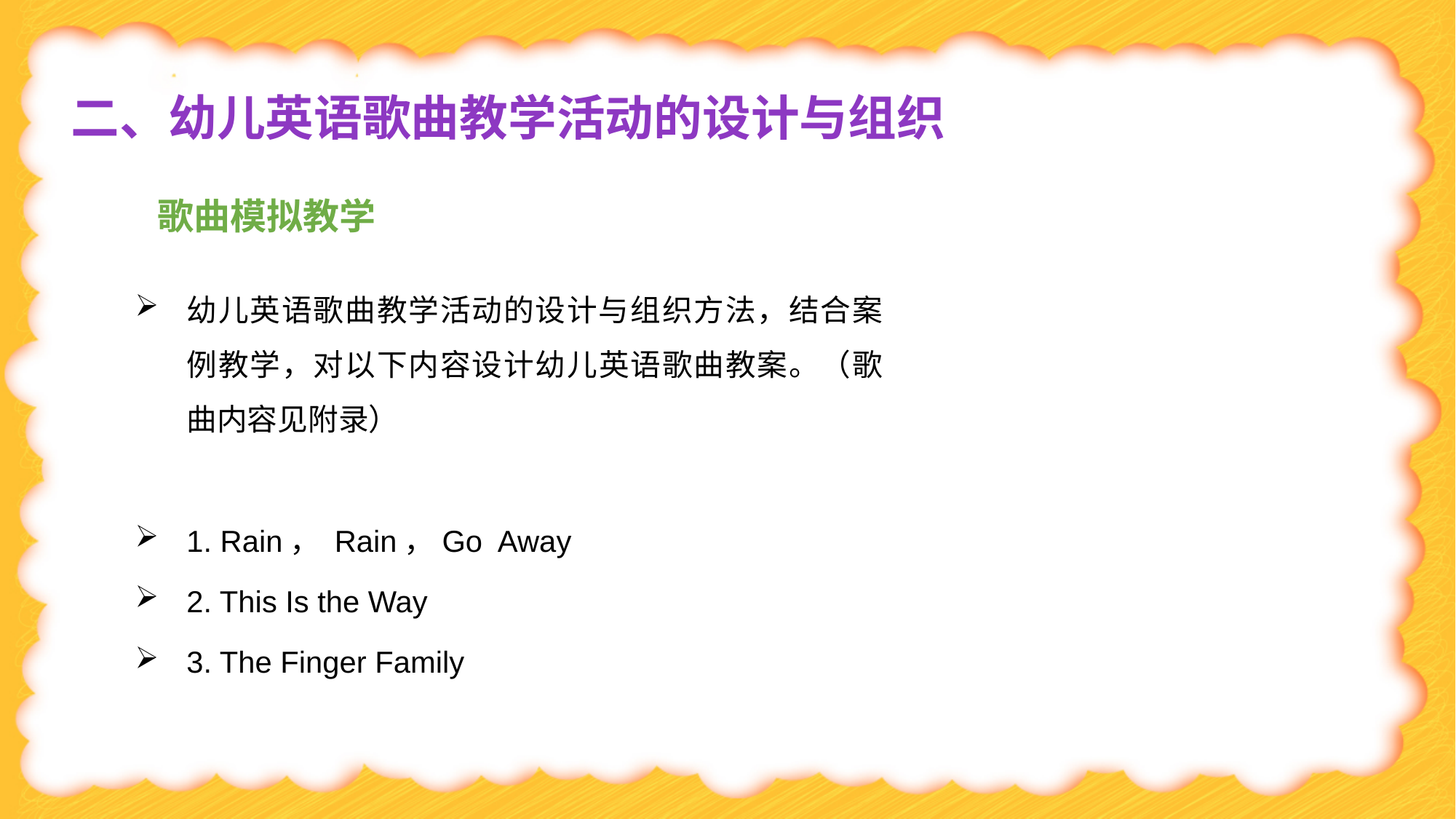

二、幼儿英语歌曲教学活动的设计与组织

       歌曲模拟教学
幼儿英语歌曲教学活动的设计与组织方法，结合案例教学，对以下内容设计幼儿英语歌曲教案。（歌曲内容见附录）

1. Rain， Rain，Go  Away
2. This Is the Way
3. The Finger Family